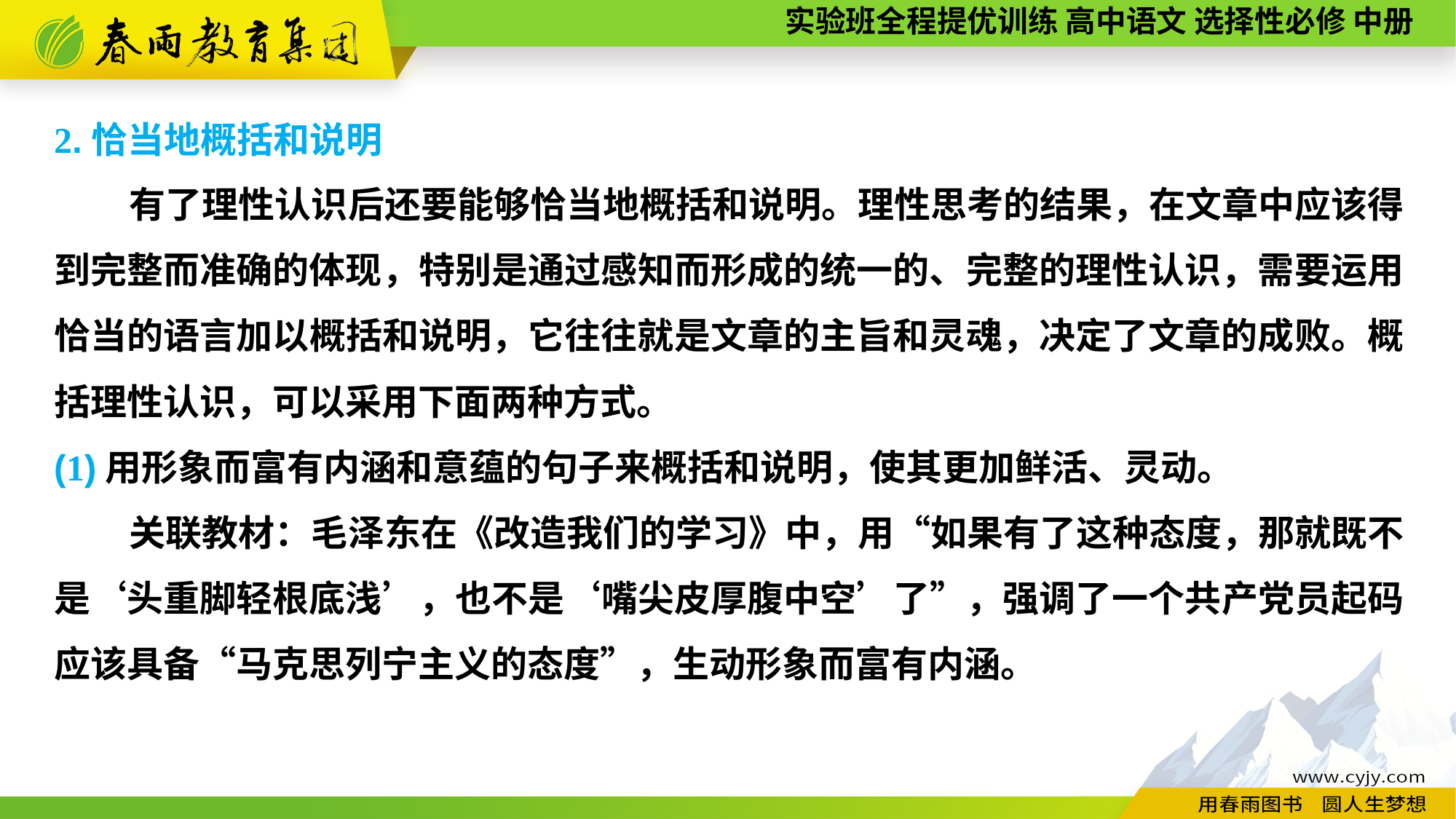

2.恰当地概括和说明
有了理性认识后还要能够恰当地概括和说明。理性思考的结果，在文章中应该得到完整而准确的体现，特别是通过感知而形成的统一的、完整的理性认识，需要运用恰当的语言加以概括和说明，它往往就是文章的主旨和灵魂，决定了文章的成败。概括理性认识，可以采用下面两种方式。
(1)用形象而富有内涵和意蕴的句子来概括和说明，使其更加鲜活、灵动。
关联教材：毛泽东在《改造我们的学习》中，用“如果有了这种态度，那就既不是‘头重脚轻根底浅’，也不是‘嘴尖皮厚腹中空’了”，强调了一个共产党员起码应该具备“马克思列宁主义的态度”，生动形象而富有内涵。